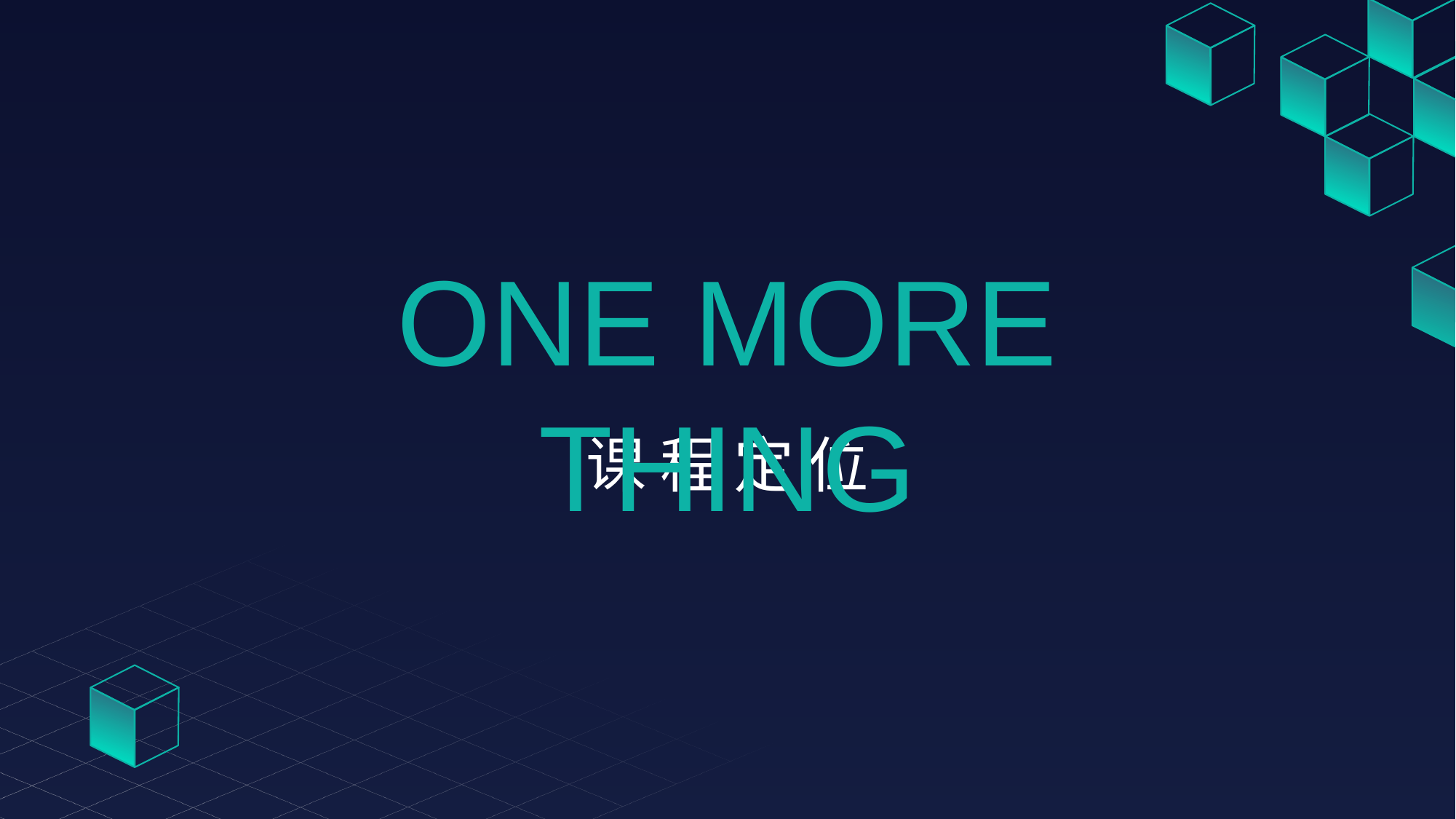

ONE MORE THING
课 程 定 位